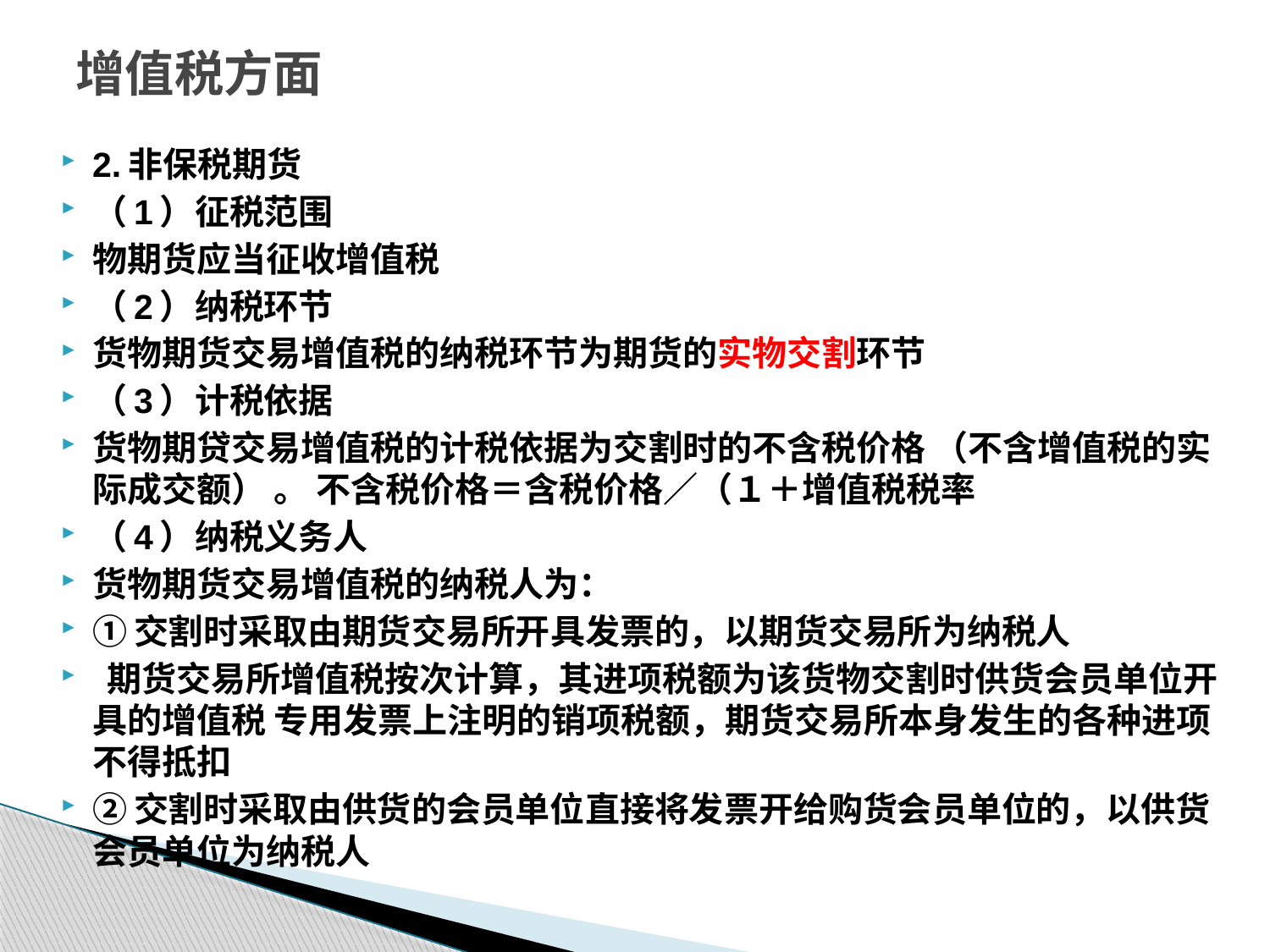

# 增值税方面
2.非保税期货
（1）征税范围
物期货应当征收增值税
（2）纳税环节
货物期货交易增值税的纳税环节为期货的实物交割环节
（3）计税依据
货物期贷交易增值税的计税依据为交割时的不含税价格 （不含增值税的实际成交额） 。 不含税价格＝含税价格／（１＋增值税税率
（4）纳税义务人
货物期货交易增值税的纳税人为：
①交割时采取由期货交易所开具发票的，以期货交易所为纳税人
 期货交易所增值税按次计算，其进项税额为该货物交割时供货会员单位开具的增值税 专用发票上注明的销项税额，期货交易所本身发生的各种进项不得抵扣
②交割时采取由供货的会员单位直接将发票开给购货会员单位的，以供货会员单位为纳税人